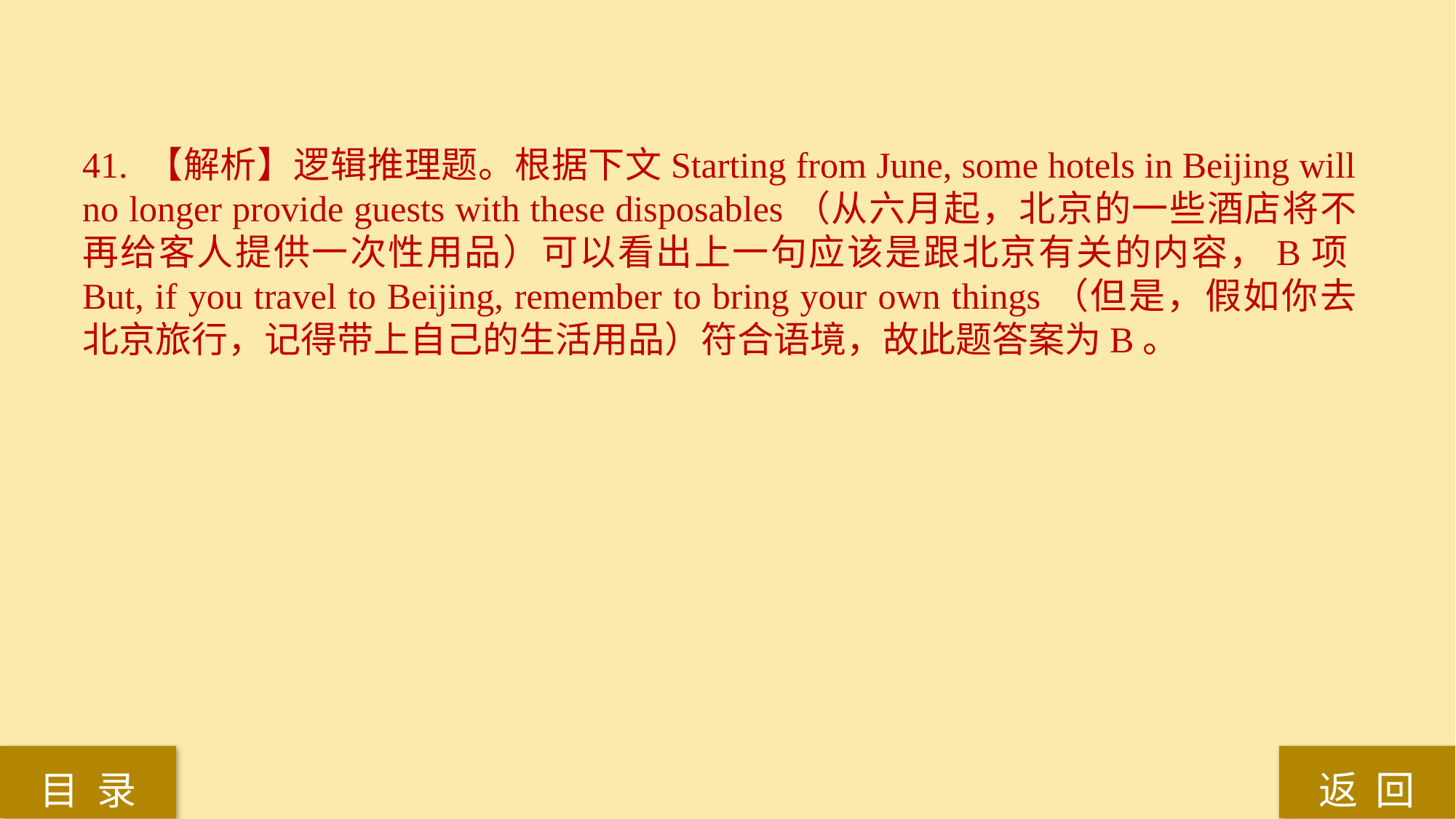

41. 【解析】逻辑推理题。根据下文Starting from June, some hotels in Beijing will no longer provide guests with these disposables（从六月起，北京的一些酒店将不再给客人提供一次性用品）可以看出上一句应该是跟北京有关的内容，B项But, if you travel to Beijing, remember to bring your own things（但是，假如你去北京旅行，记得带上自己的生活用品）符合语境，故此题答案为B。
返  回